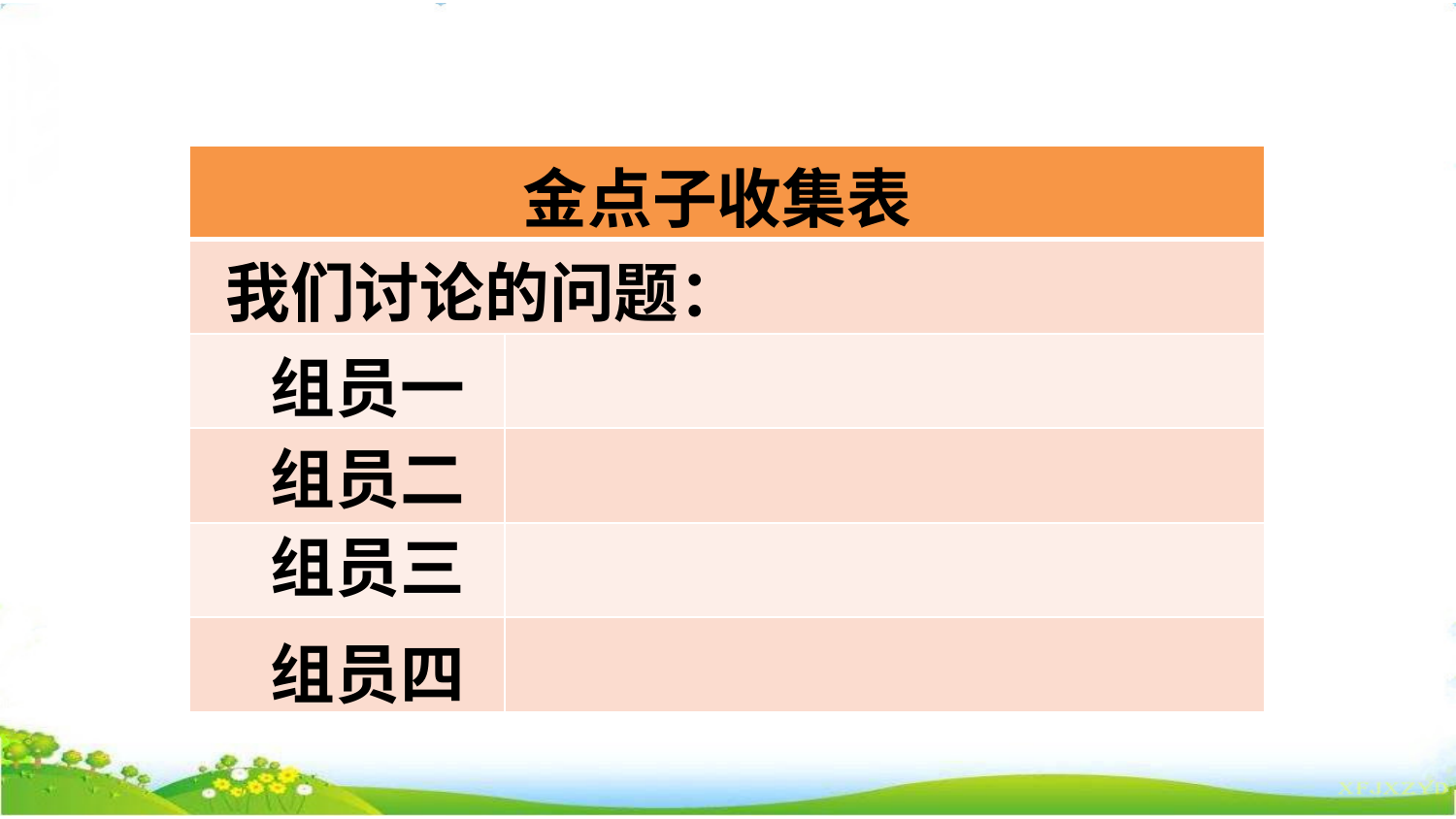

金点子收集表
|  |  |
| --- | --- |
|  |  |
|  |  |
|  |  |
|  |  |
|  |  |
我们讨论的问题：
组员一
组员二
组员三
组员四